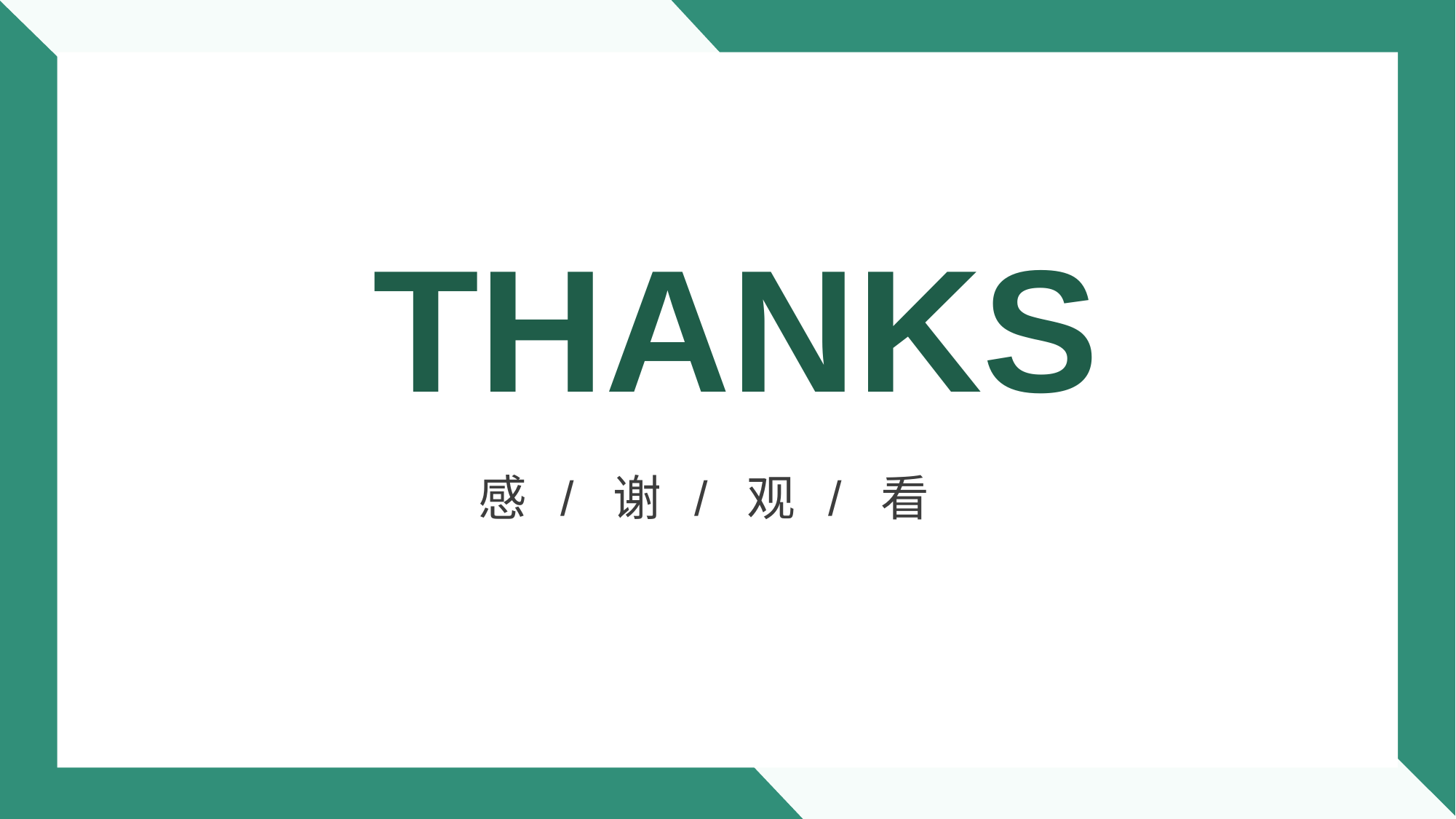

THANKS
感  /  谢  /  观  /  看